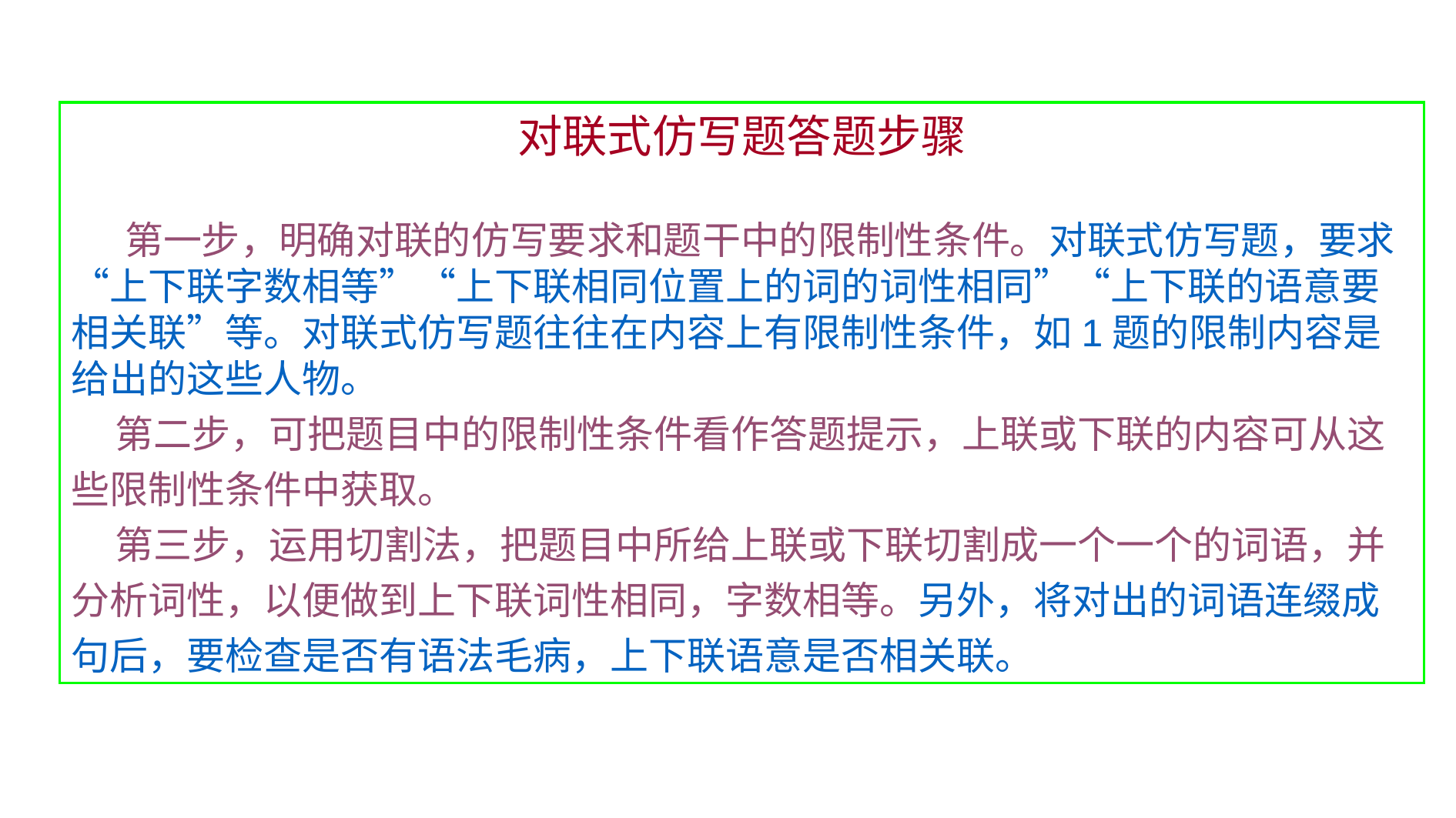

对联式仿写题答题步骤

      第一步，明确对联的仿写要求和题干中的限制性条件。对联式仿写题，要求“上下联字数相等”“上下联相同位置上的词的词性相同”“上下联的语意要相关联”等。对联式仿写题往往在内容上有限制性条件，如1题的限制内容是给出的这些人物。
    第二步，可把题目中的限制性条件看作答题提示，上联或下联的内容可从这些限制性条件中获取。
    第三步，运用切割法，把题目中所给上联或下联切割成一个一个的词语，并分析词性，以便做到上下联词性相同，字数相等。另外，将对出的词语连缀成句后，要检查是否有语法毛病，上下联语意是否相关联。